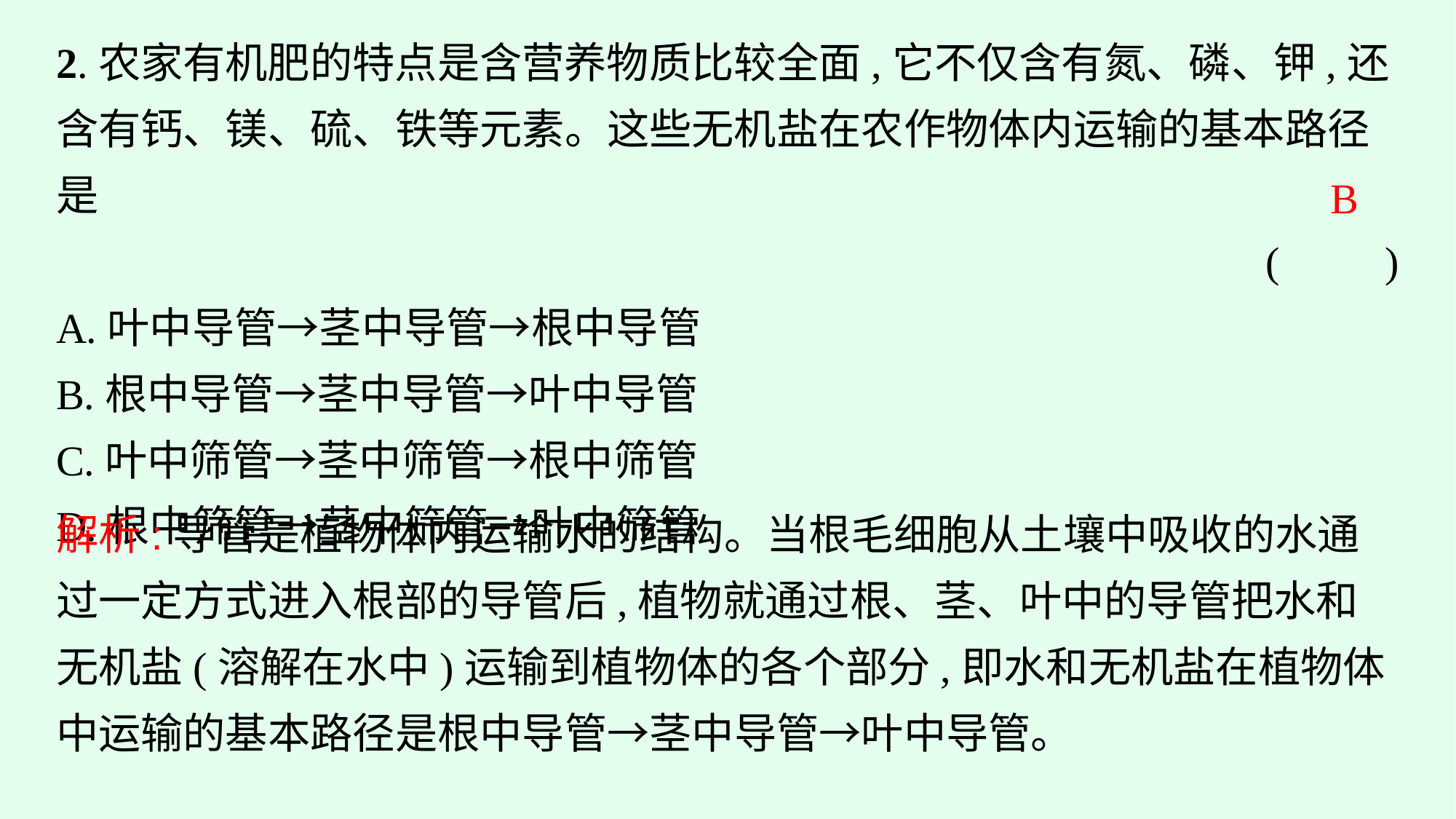

2.农家有机肥的特点是含营养物质比较全面,它不仅含有氮、磷、钾,还含有钙、镁、硫、铁等元素。这些无机盐在农作物体内运输的基本路径是
(　　)
A.叶中导管→茎中导管→根中导管
B.根中导管→茎中导管→叶中导管
C.叶中筛管→茎中筛管→根中筛管
D.根中筛管→茎中筛管→叶中筛管
B
解析:导管是植物体内运输水的结构。当根毛细胞从土壤中吸收的水通过一定方式进入根部的导管后,植物就通过根、茎、叶中的导管把水和无机盐(溶解在水中)运输到植物体的各个部分,即水和无机盐在植物体中运输的基本路径是根中导管→茎中导管→叶中导管。